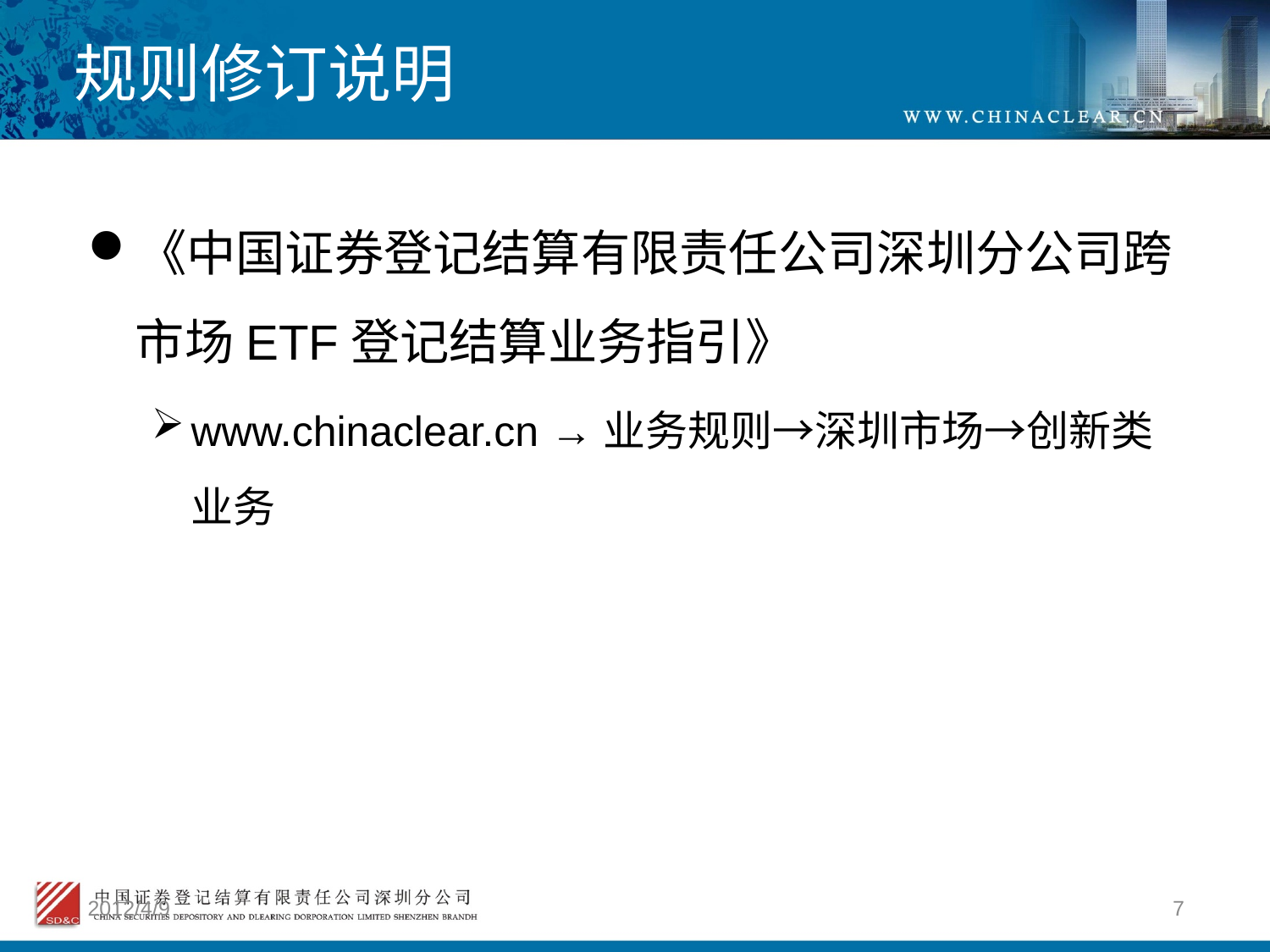

# 规则修订说明
《中国证券登记结算有限责任公司深圳分公司跨市场ETF登记结算业务指引》
www.chinaclear.cn →业务规则→深圳市场→创新类业务

2012/4/9
7